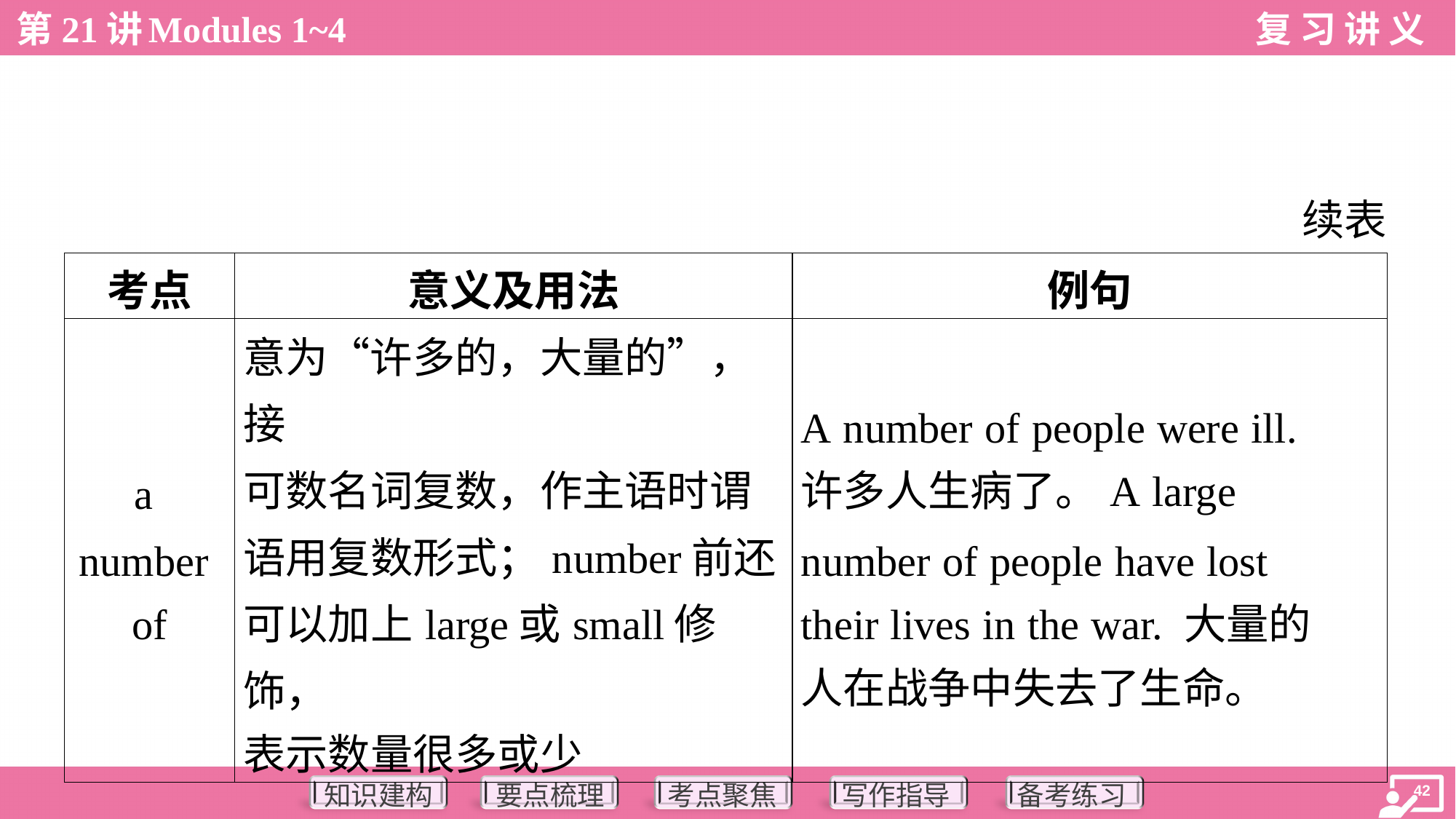

续表
| 考点 | 意义及用法 | 例句 |
| --- | --- | --- |
| a number of | 意为“许多的，大量的”，接 可数名词复数，作主语时谓 语用复数形式；number前还 可以加上large或small修饰， 表示数量很多或少 | A number of people were ill. 许多人生病了。A large number of people have lost their lives in the war. 大量的 人在战争中失去了生命。 |